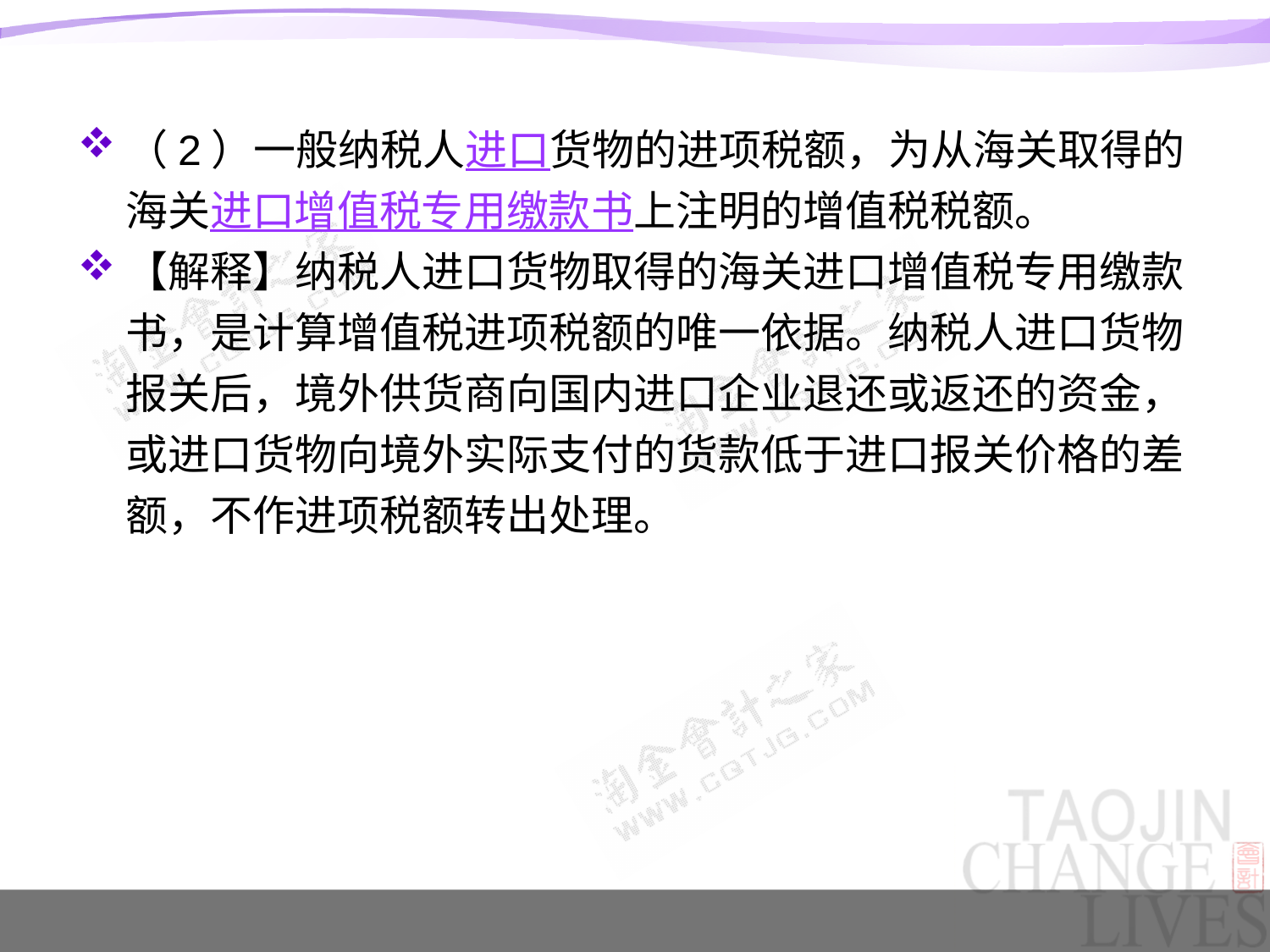

#
（2）一般纳税人进口货物的进项税额，为从海关取得的海关进口增值税专用缴款书上注明的增值税税额。
【解释】纳税人进口货物取得的海关进口增值税专用缴款书，是计算增值税进项税额的唯一依据。纳税人进口货物报关后，境外供货商向国内进口企业退还或返还的资金，或进口货物向境外实际支付的货款低于进口报关价格的差额，不作进项税额转出处理。